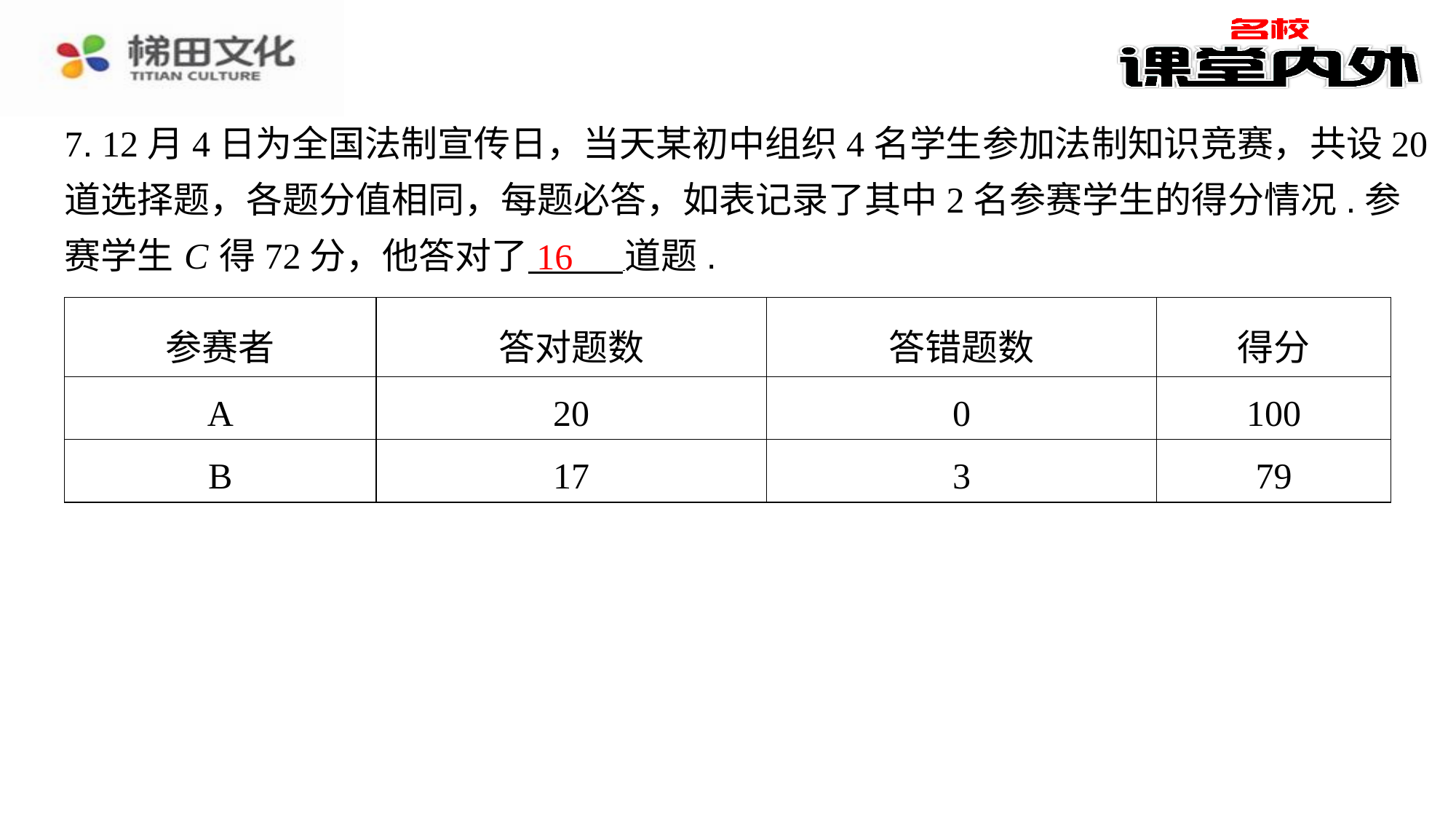

7. 12月4日为全国法制宣传日，当天某初中组织4名学生参加法制知识竞赛，共设20
道选择题，各题分值相同，每题必答，如表记录了其中2名参赛学生的得分情况.参
赛学生 C 得72分，他答对了               道题.
16
| 参赛者 | 答对题数 | 答错题数 | 得分 |
| --- | --- | --- | --- |
| A | 20 | 0 | 100 |
| B | 17 | 3 | 79 |